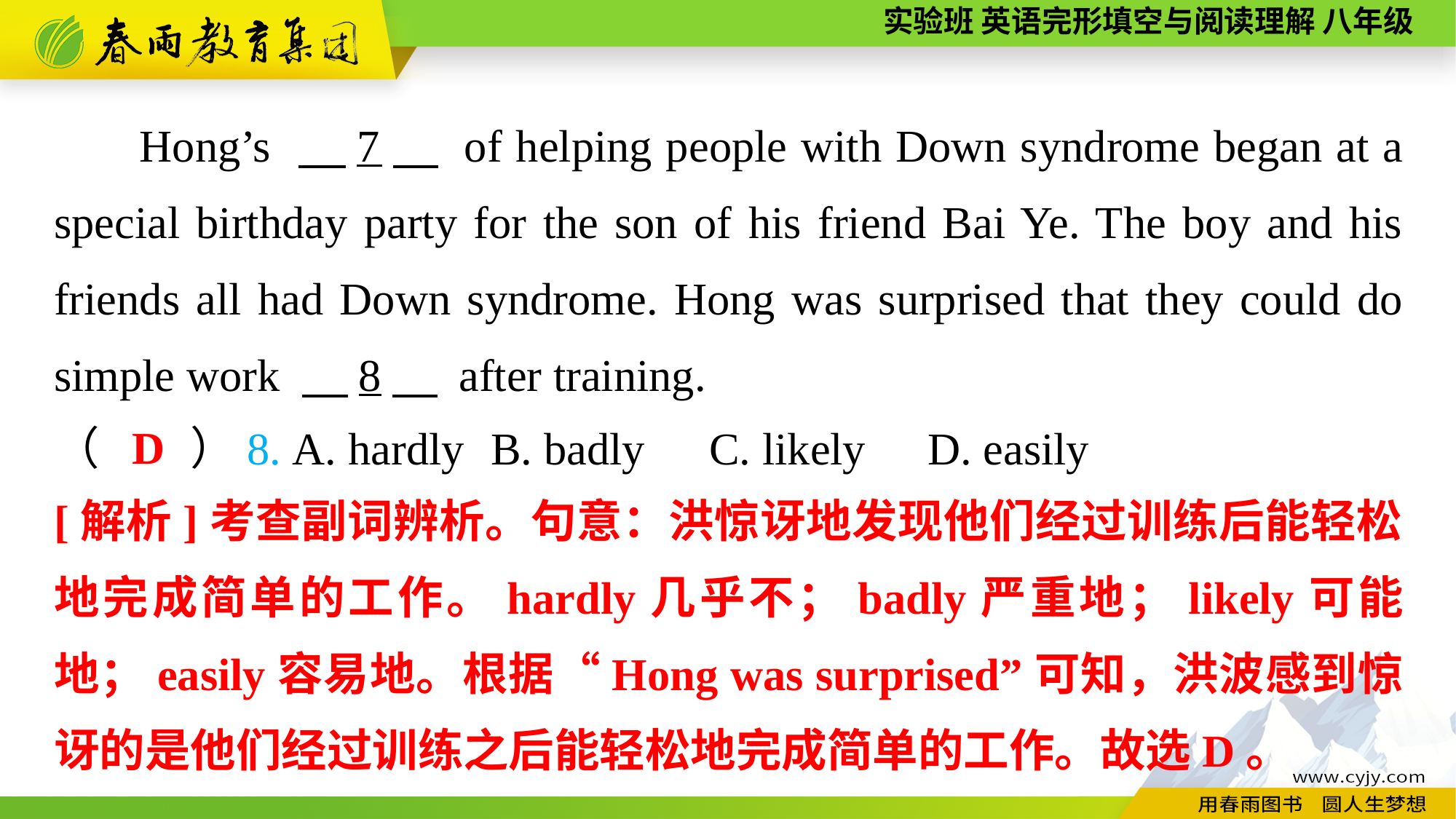

Hong’s 　7　 of helping people with Down syndrome began at a special birthday party for the son of his friend Bai Ye. The boy and his friends all had Down syndrome. Hong was surprised that they could do simple work 　8　 after training.
D
（　　）8. A. hardly	B. badly	C. likely	D. easily
[解析]考查副词辨析。句意：洪惊讶地发现他们经过训练后能轻松地完成简单的工作。hardly几乎不；badly严重地；likely可能地；easily容易地。根据“Hong was surprised”可知，洪波感到惊讶的是他们经过训练之后能轻松地完成简单的工作。故选D。